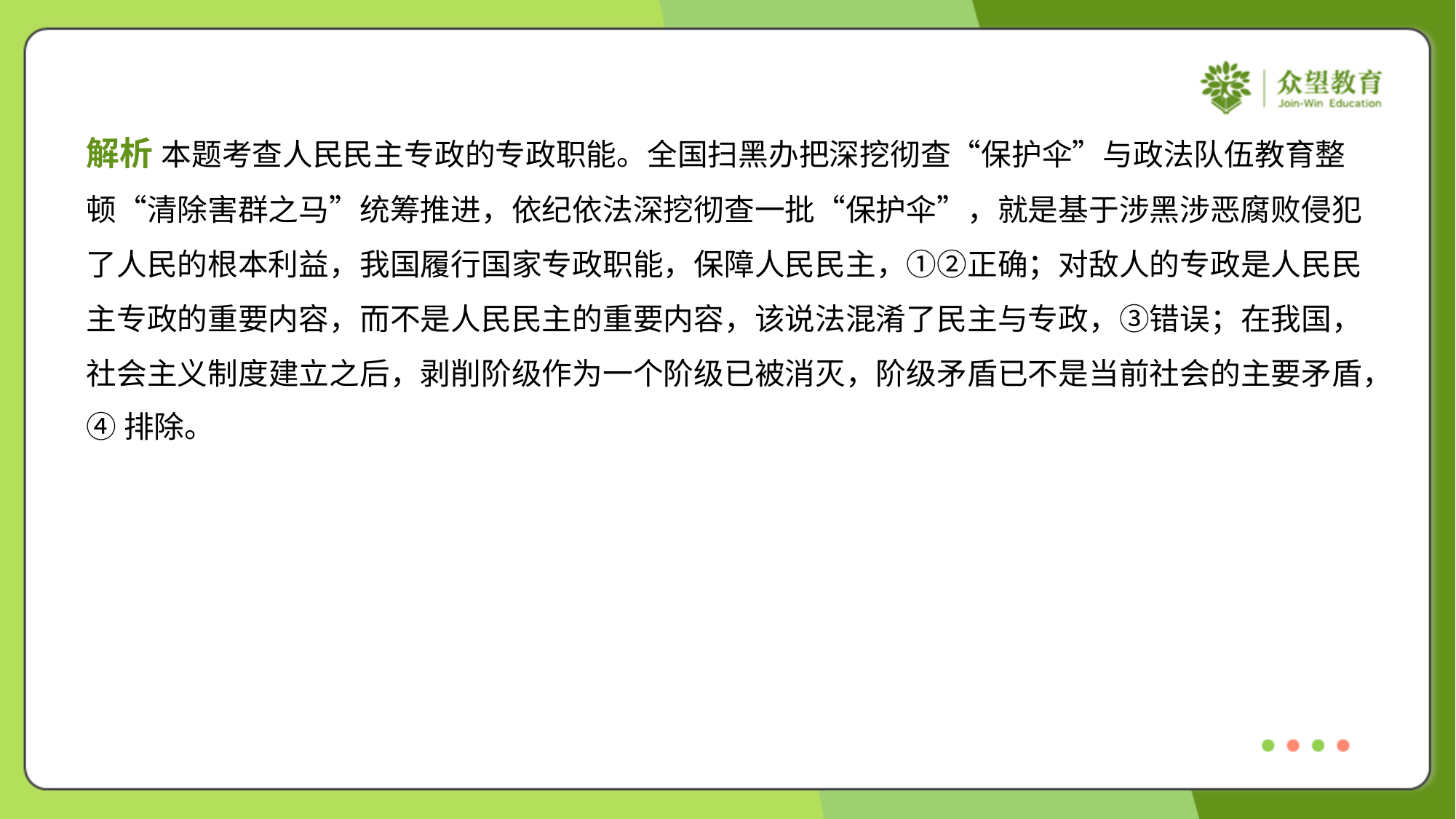

解析 本题考查人民民主专政的专政职能。全国扫黑办把深挖彻查“保护伞”与政法队伍教育整
顿“清除害群之马”统筹推进，依纪依法深挖彻查一批“保护伞”，就是基于涉黑涉恶腐败侵犯
了人民的根本利益，我国履行国家专政职能，保障人民民主，①②正确；对敌人的专政是人民民
主专政的重要内容，而不是人民民主的重要内容，该说法混淆了民主与专政，③错误；在我国，
社会主义制度建立之后，剥削阶级作为一个阶级已被消灭，阶级矛盾已不是当前社会的主要矛盾，
④排除。